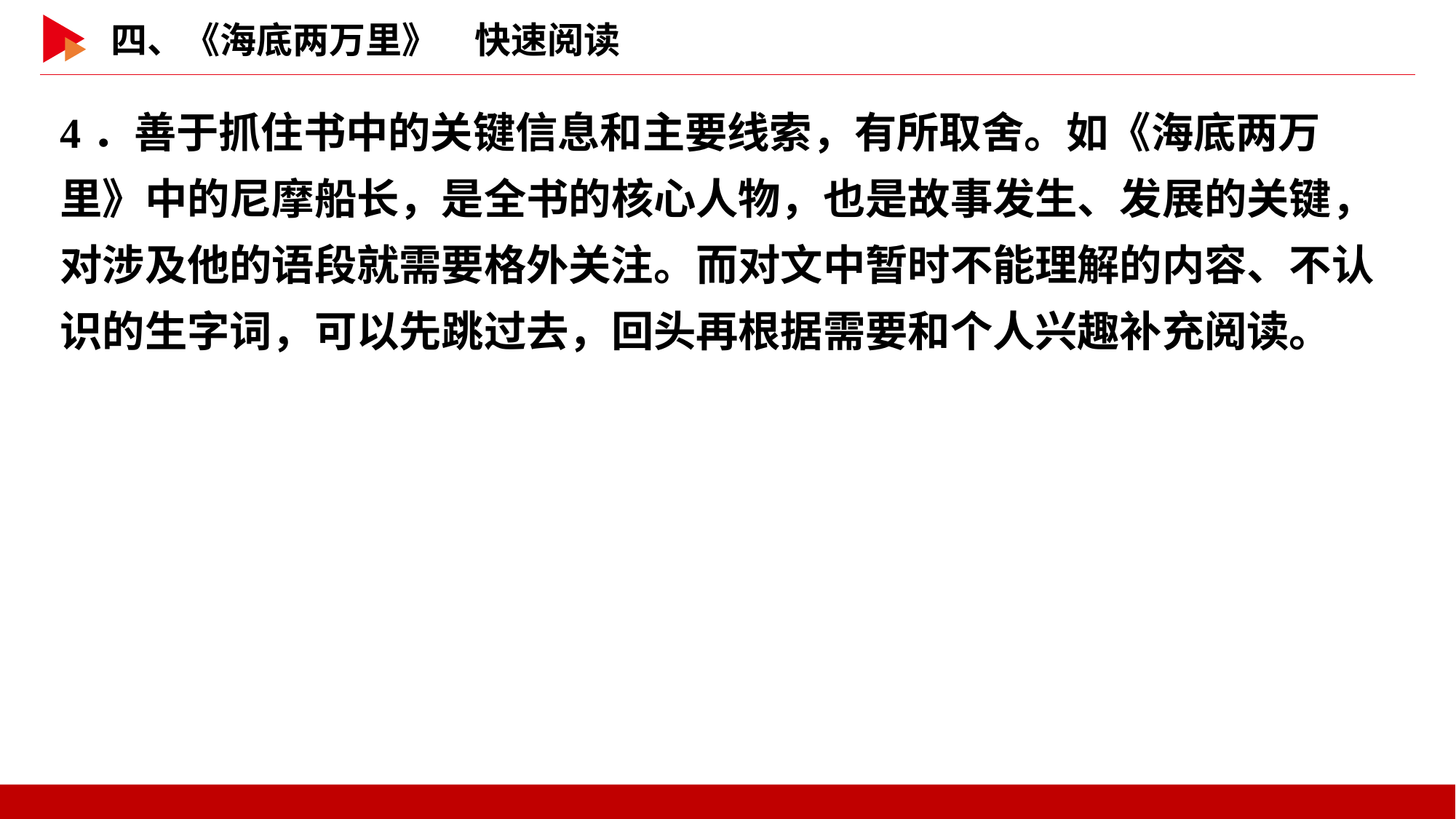

4．善于抓住书中的关键信息和主要线索，有所取舍。如《海底两万里》中的尼摩船长，是全书的核心人物，也是故事发生、发展的关键，对涉及他的语段就需要格外关注。而对文中暂时不能理解的内容、不认识的生字词，可以先跳过去，回头再根据需要和个人兴趣补充阅读。